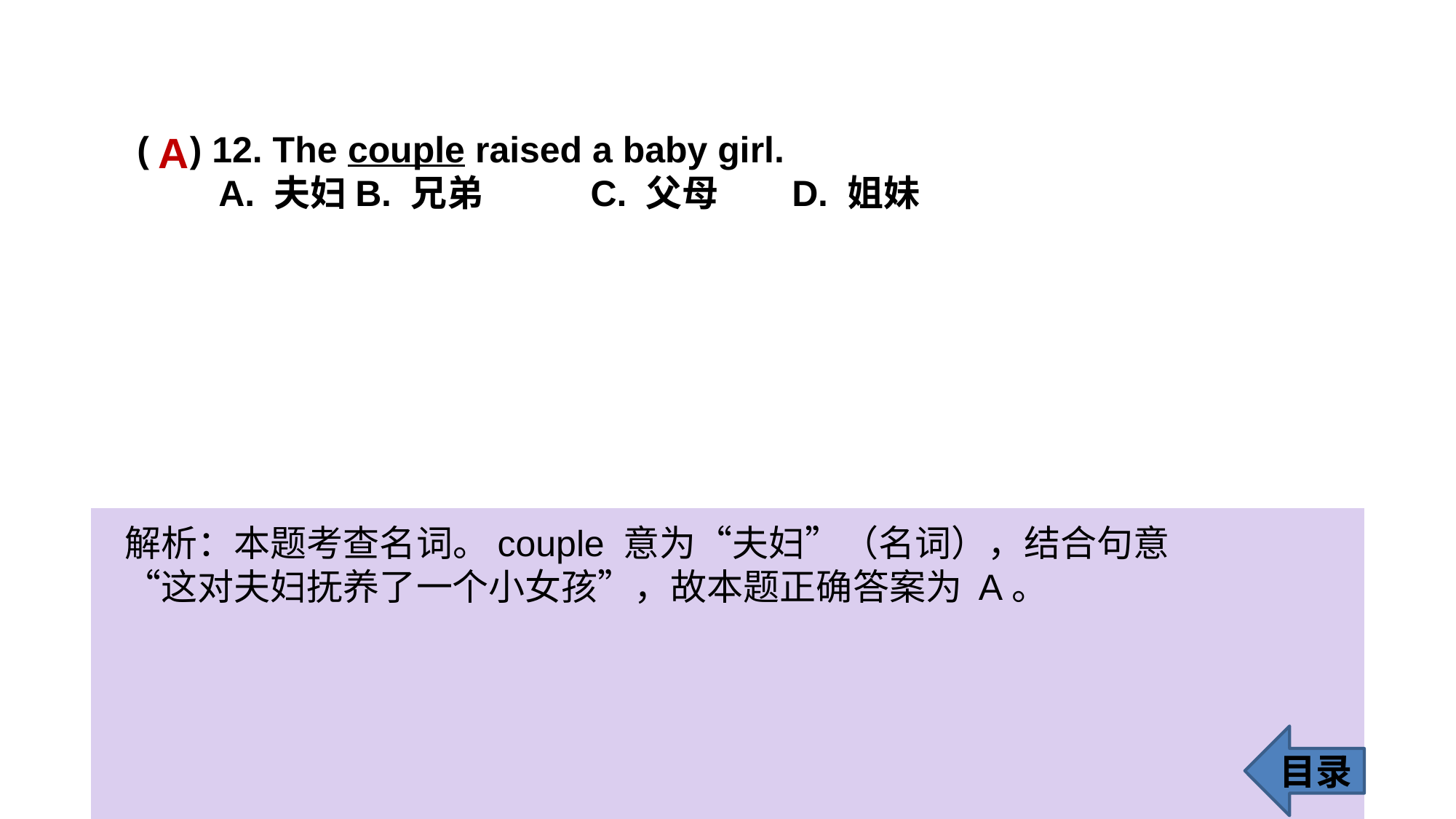

(    ) 12. The couple raised a baby girl.
        A. 夫妇 	B. 兄弟	 C. 父母 	D. 姐妹
A

解析：本题考查名词。couple 意为“夫妇”（名词），结合句意“这对夫妇抚养了一个小女孩”，故本题正确答案为 A。
目录
16